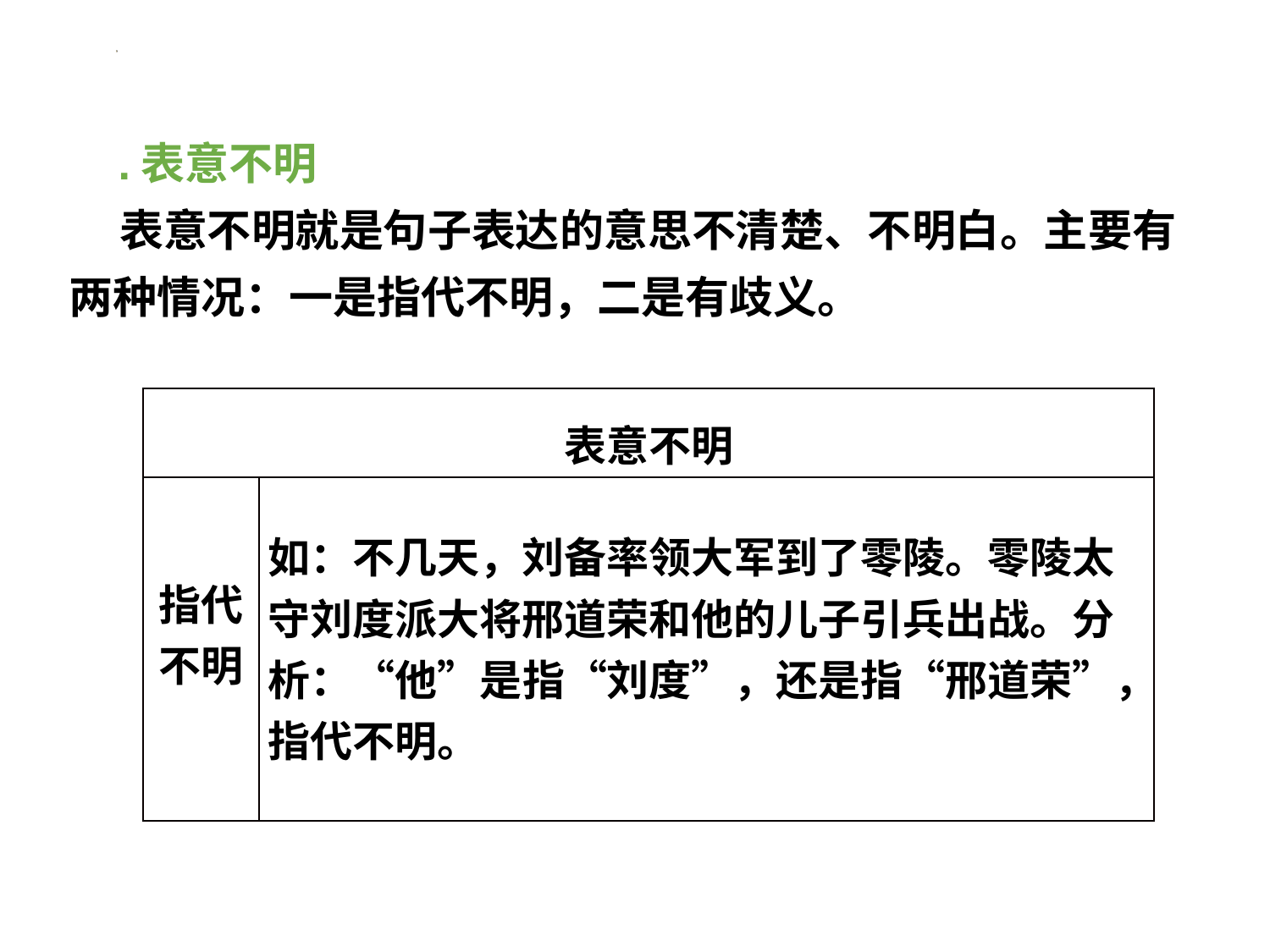

#
    .表意不明
    表意不明就是句子表达的意思不清楚、不明白。主要有两种情况：一是指代不明，二是有歧义。

| 表意不明 |  |
| --- | --- |
| 指代不明 | 如：不几天，刘备率领大军到了零陵。零陵太守刘度派大将邢道荣和他的儿子引兵出战。分析：“他”是指“刘度”，还是指“邢道荣”，指代不明。 |